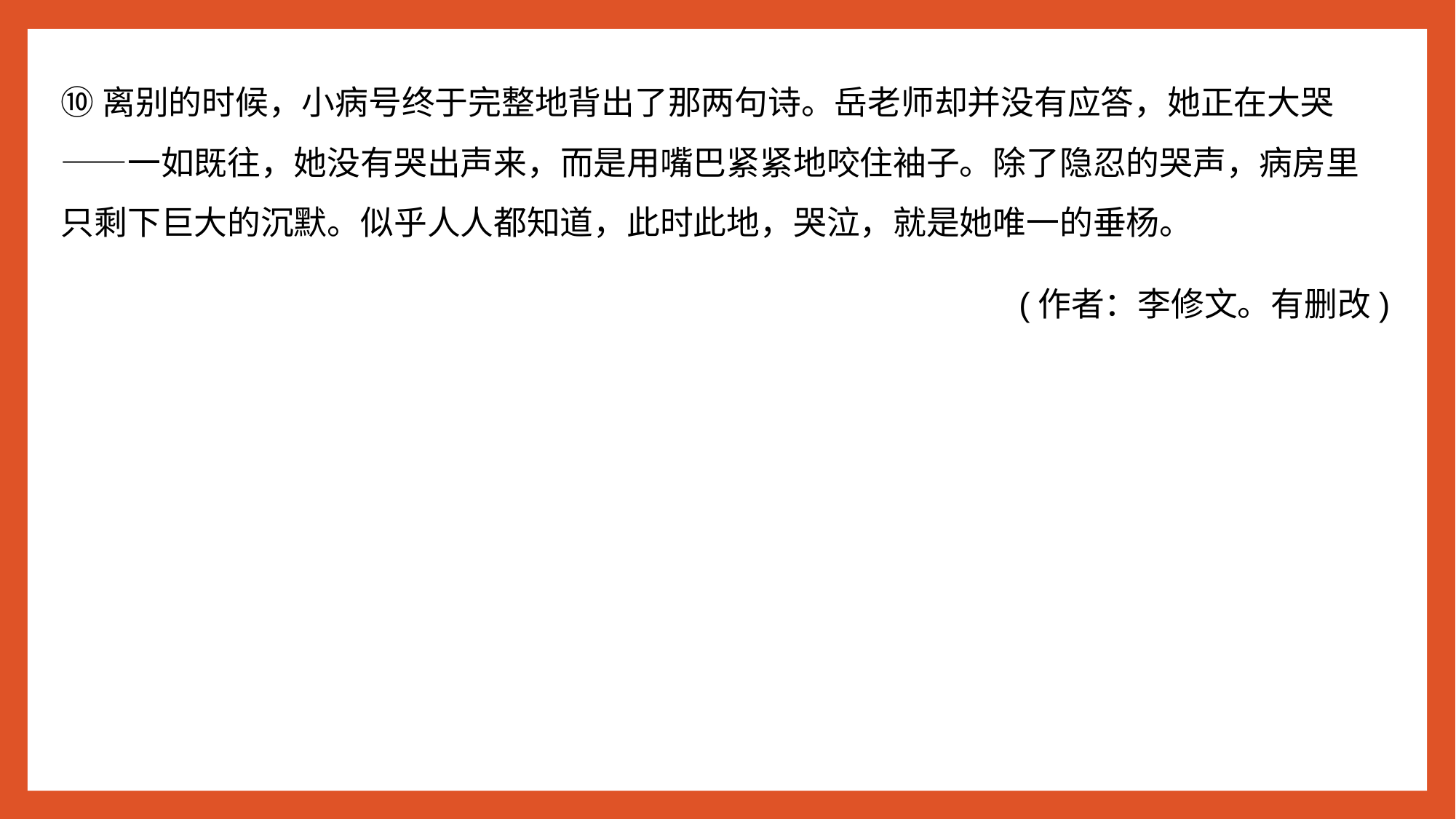

⑩离别的时候，小病号终于完整地背出了那两句诗。岳老师却并没有应答，她正在大哭——一如既往，她没有哭出声来，而是用嘴巴紧紧地咬住袖子。除了隐忍的哭声，病房里只剩下巨大的沉默。似乎人人都知道，此时此地，哭泣，就是她唯一的垂杨。
(作者：李修文。有删改)